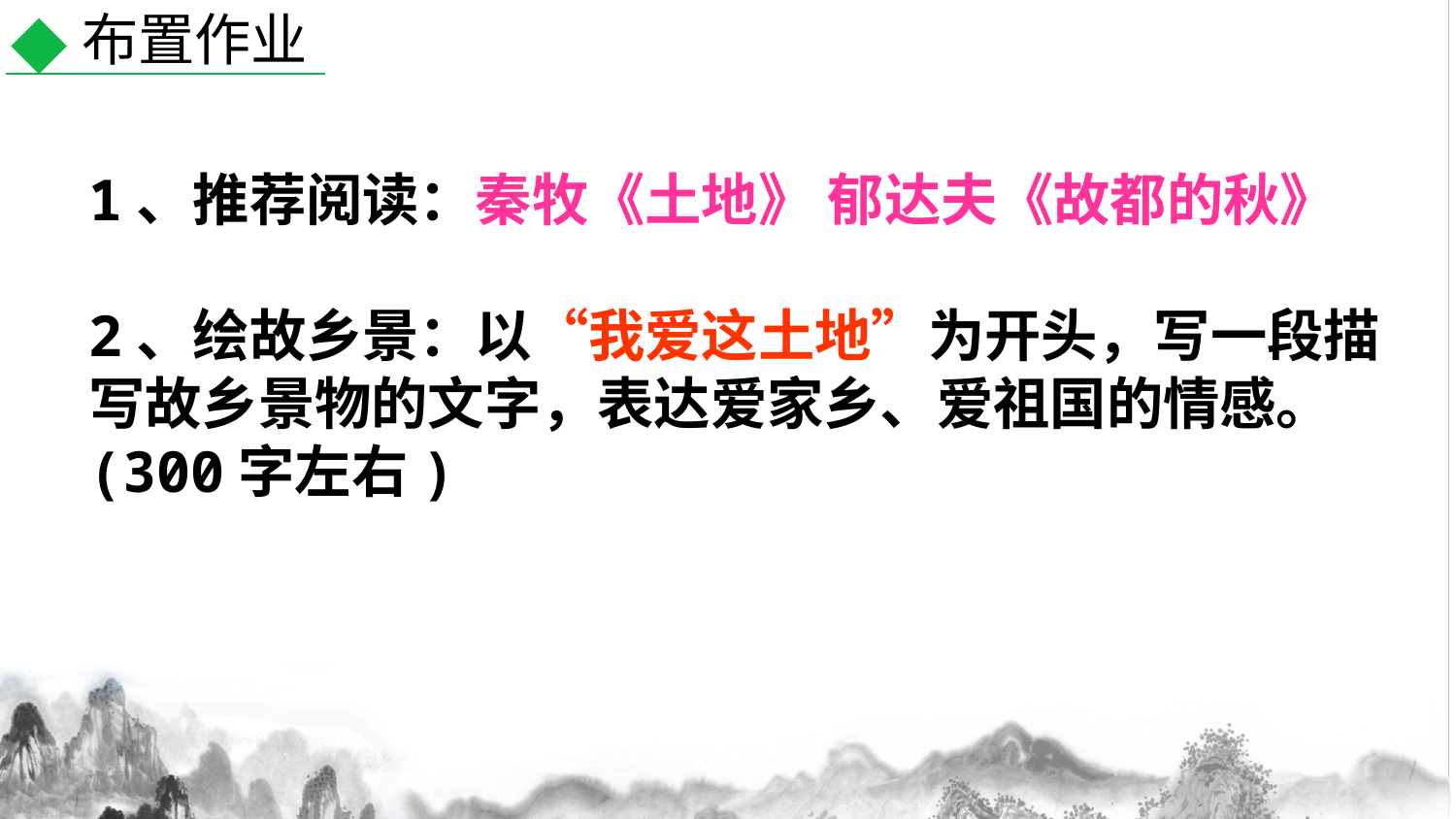

布置作业

1、推荐阅读：秦牧《土地》 郁达夫《故都的秋》

2、绘故乡景：以“我爱这土地”为开头，写一段描写故乡景物的文字，表达爱家乡、爱祖国的情感。(300字左右)